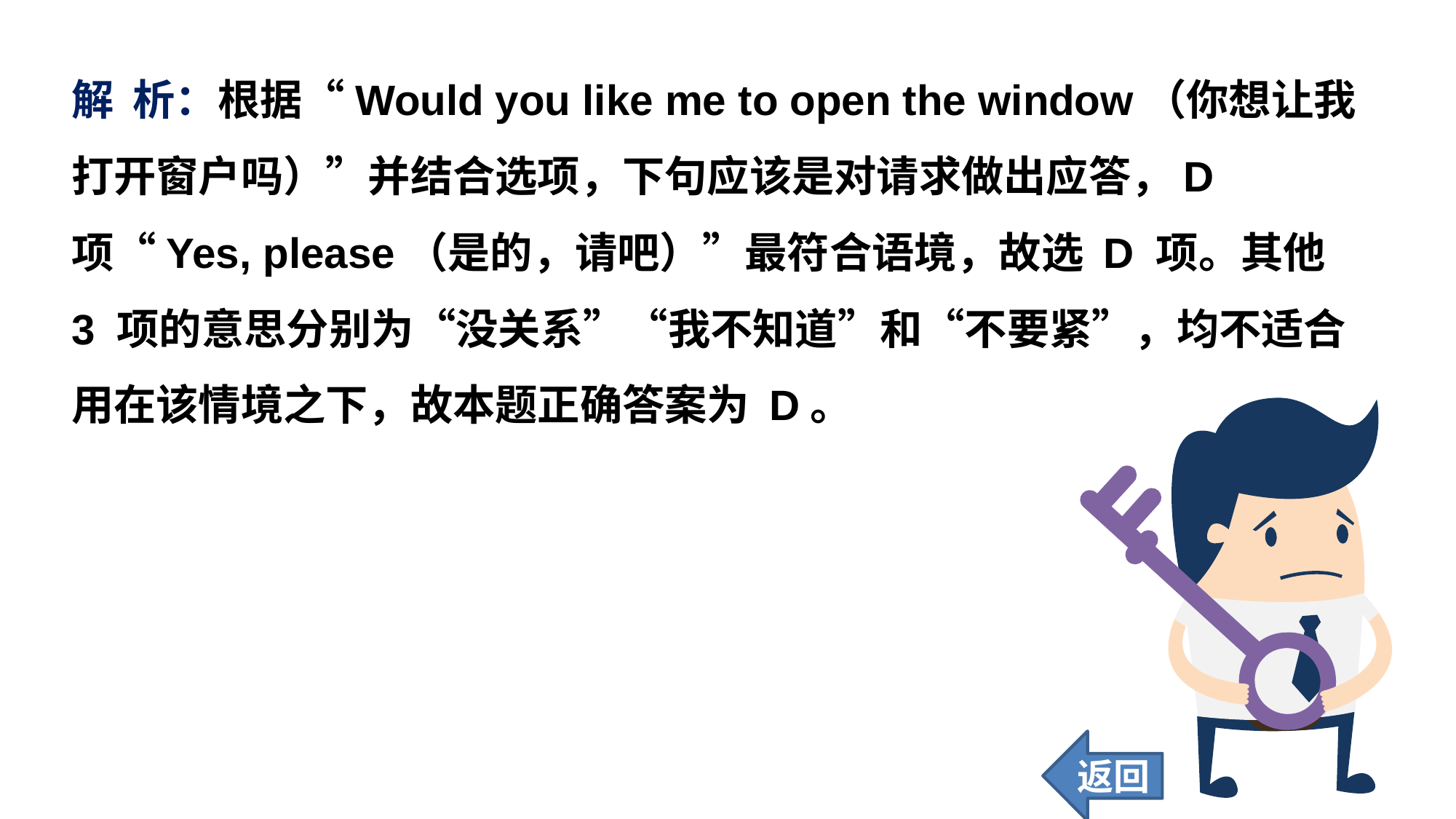

解  析：根据“Would you like me to open the window（你想让我打开窗户吗）”并结合选项，下句应该是对请求做出应答，D 项“Yes, please（是的，请吧）”最符合语境，故选 D 项。其他3 项的意思分别为“没关系”“我不知道”和“不要紧”，均不适合用在该情境之下，故本题正确答案为 D。

返回
125